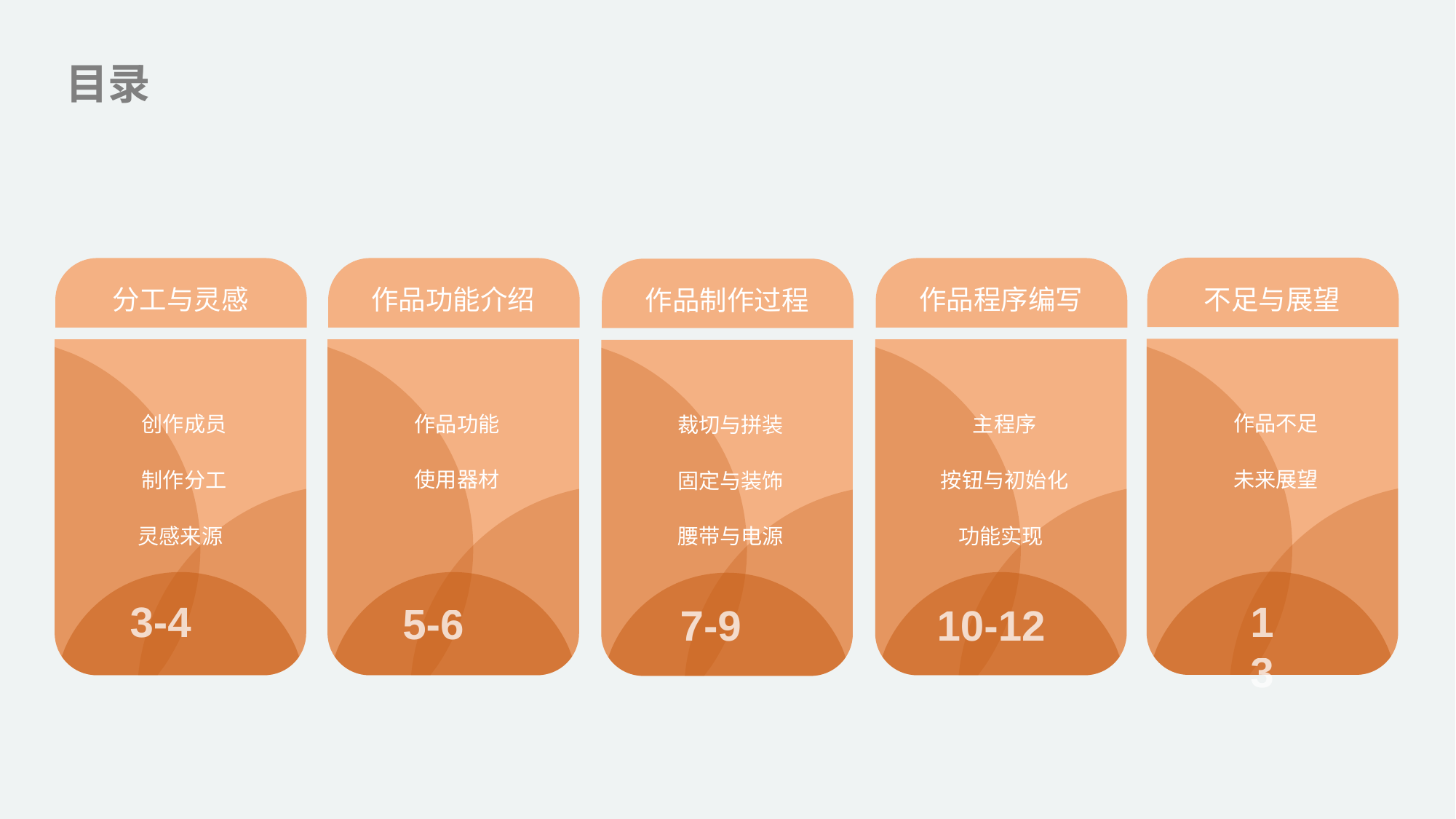

2

目录

不足与展望
作品不足
未来展望
13

作品功能介绍
作品功能

作品程序编写
主程序
按钮与初始化
功能实现

分工与灵感
创作成员
制作分工
灵感来源
3-4

作品制作过程
裁切与拼装
固定与装饰
腰带与电源

使用器材
5-6
7-9
10-12